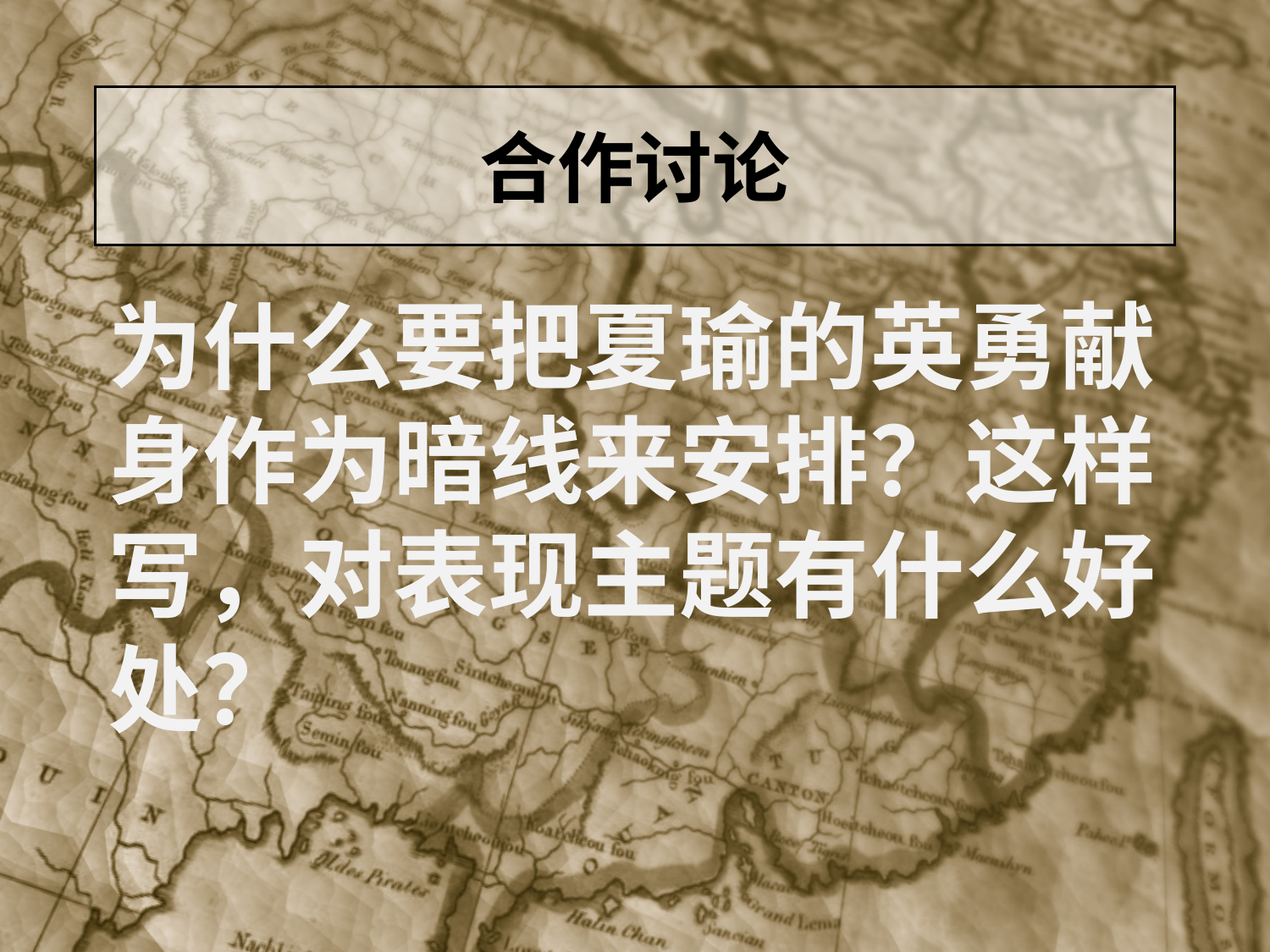

# 合作讨论
为什么要把夏瑜的英勇献身作为暗线来安排？这样写，对表现主题有什么好处？